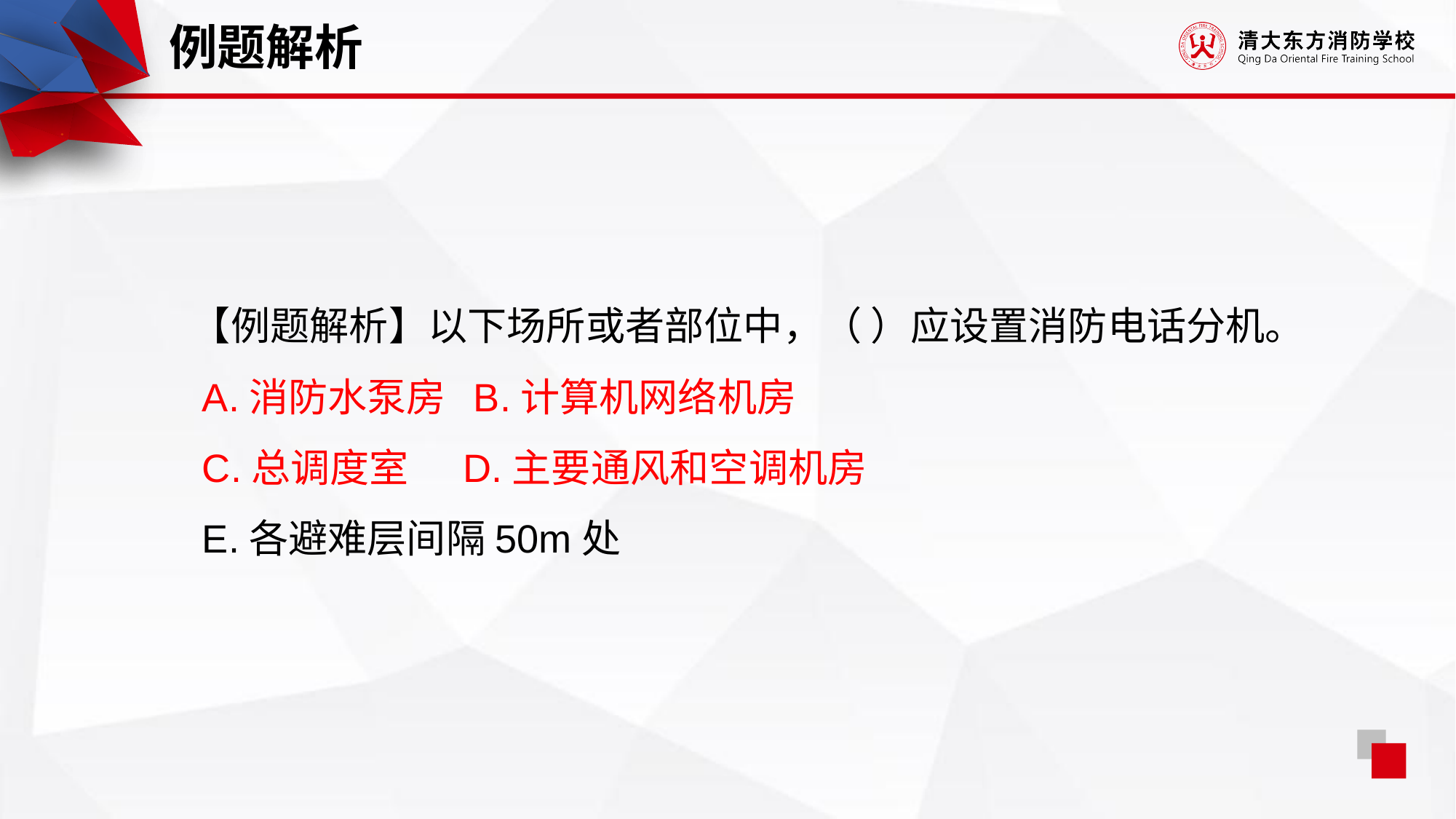

例题解析

【例题解析】以下场所或者部位中，（ ）应设置消防电话分机。
 A.消防水泵房  B.计算机网络机房
 C.总调度室     D.主要通风和空调机房
 E.各避难层间隔50m处